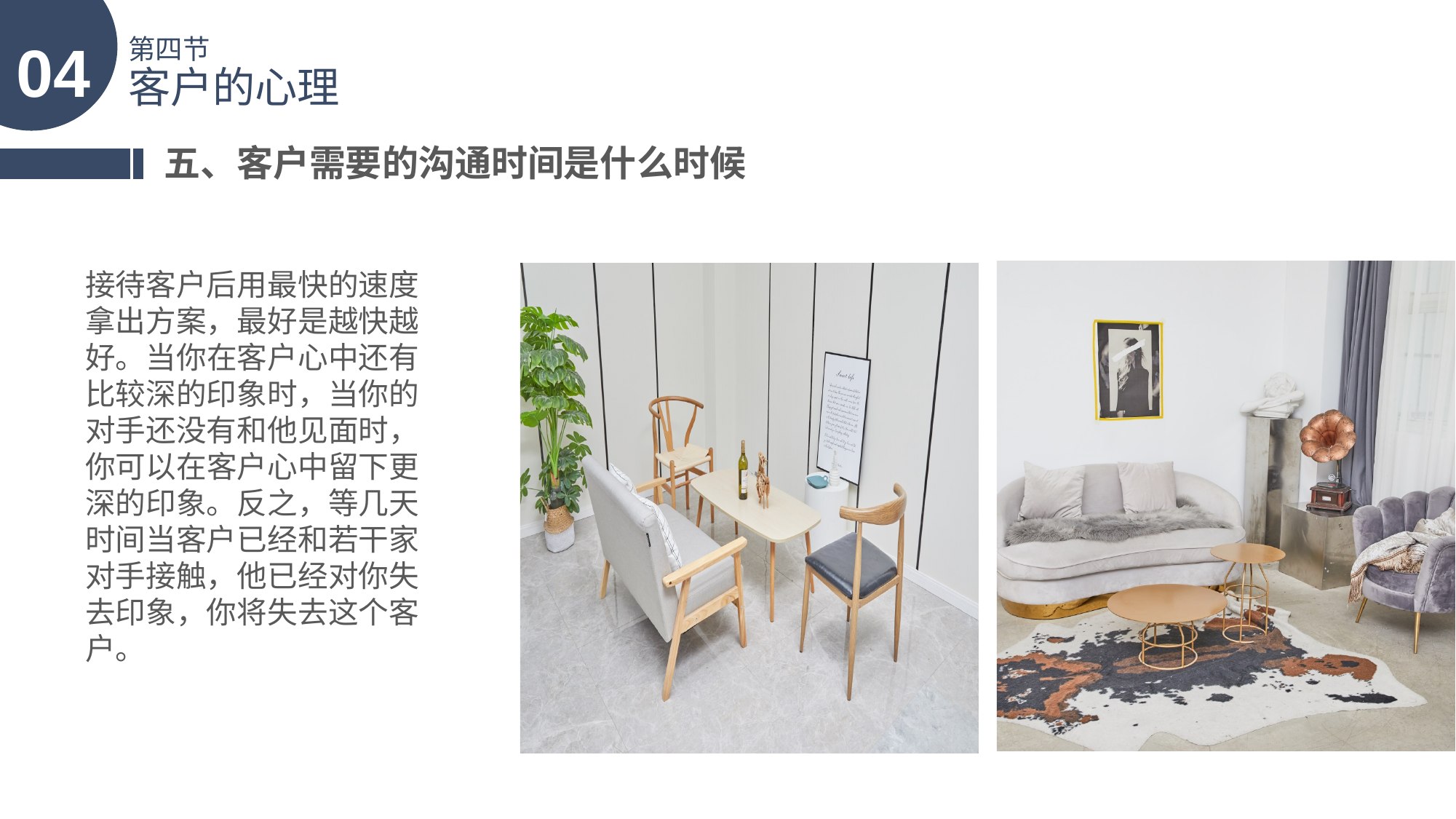

04
第四节
客户的心理
五、客户需要的沟通时间是什么时候
接待客户后用最快的速度拿出方案，最好是越快越好。当你在客户心中还有比较深的印象时，当你的对手还没有和他见面时，你可以在客户心中留下更深的印象。反之，等几天时间当客户已经和若干家对手接触，他已经对你失去印象，你将失去这个客户。